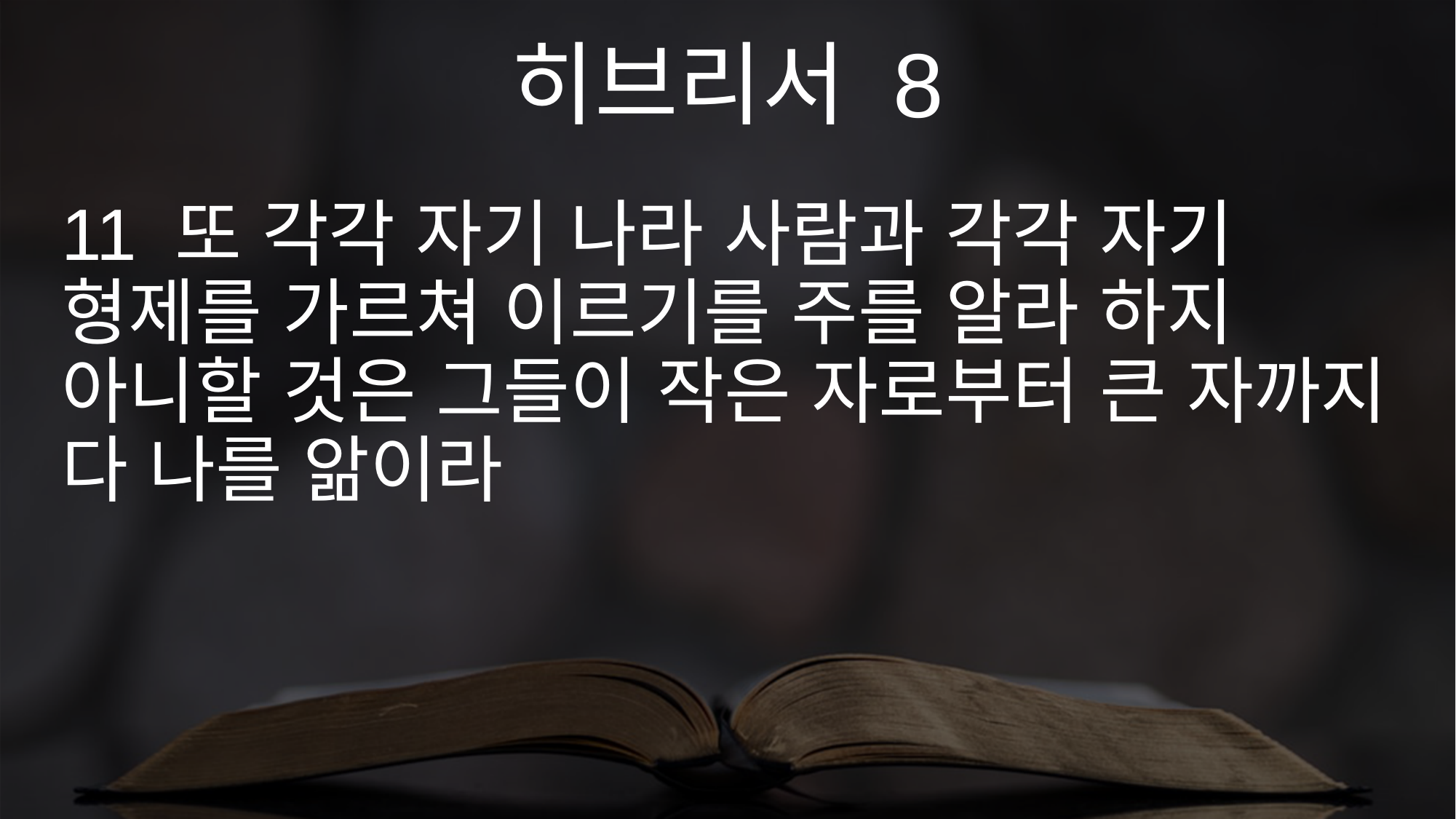

히브리서 8
11 또 각각 자기 나라 사람과 각각 자기 형제를 가르쳐 이르기를 주를 알라 하지 아니할 것은 그들이 작은 자로부터 큰 자까지 다 나를 앎이라